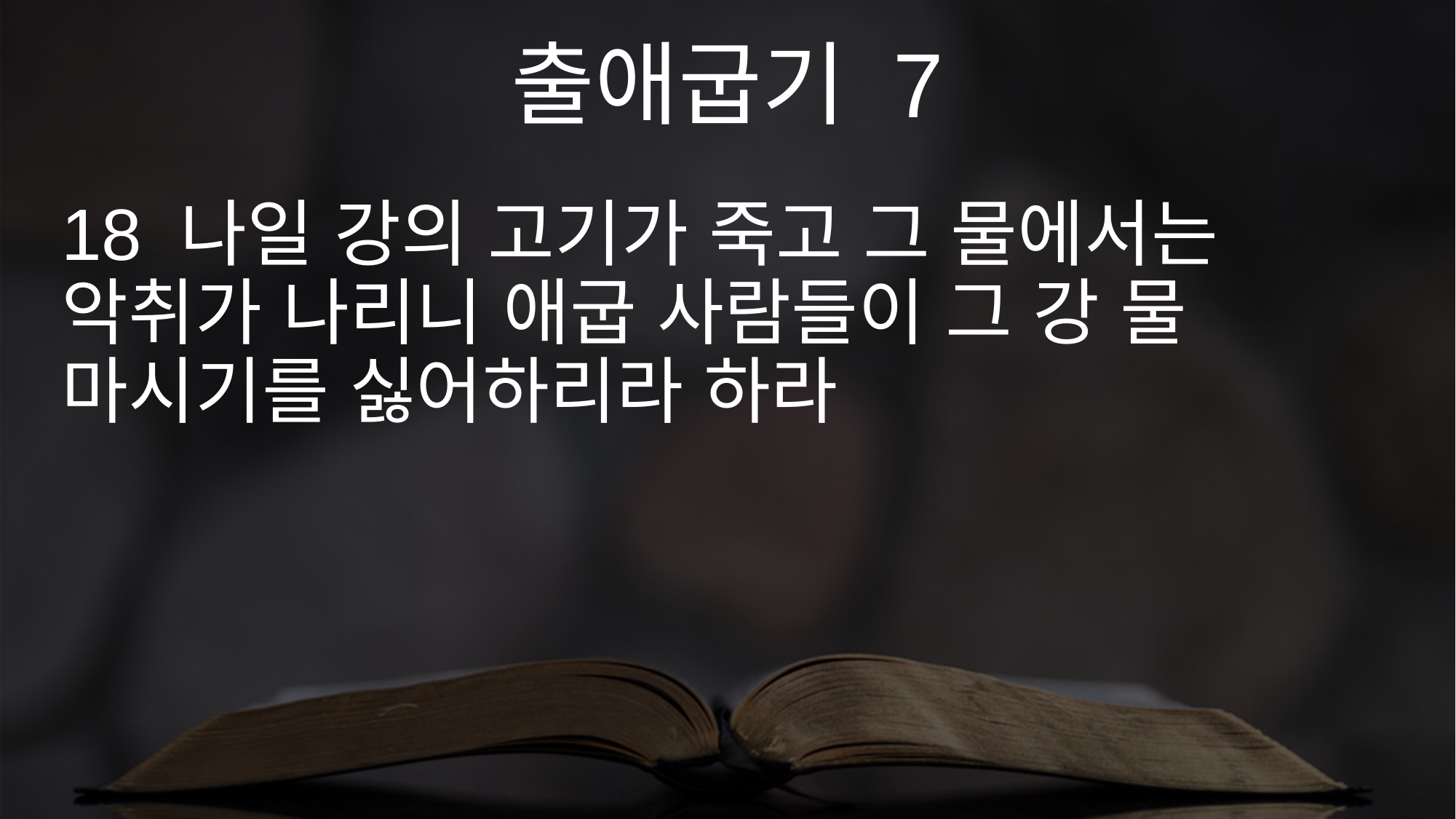

출애굽기 7
18 나일 강의 고기가 죽고 그 물에서는 악취가 나리니 애굽 사람들이 그 강 물 마시기를 싫어하리라 하라